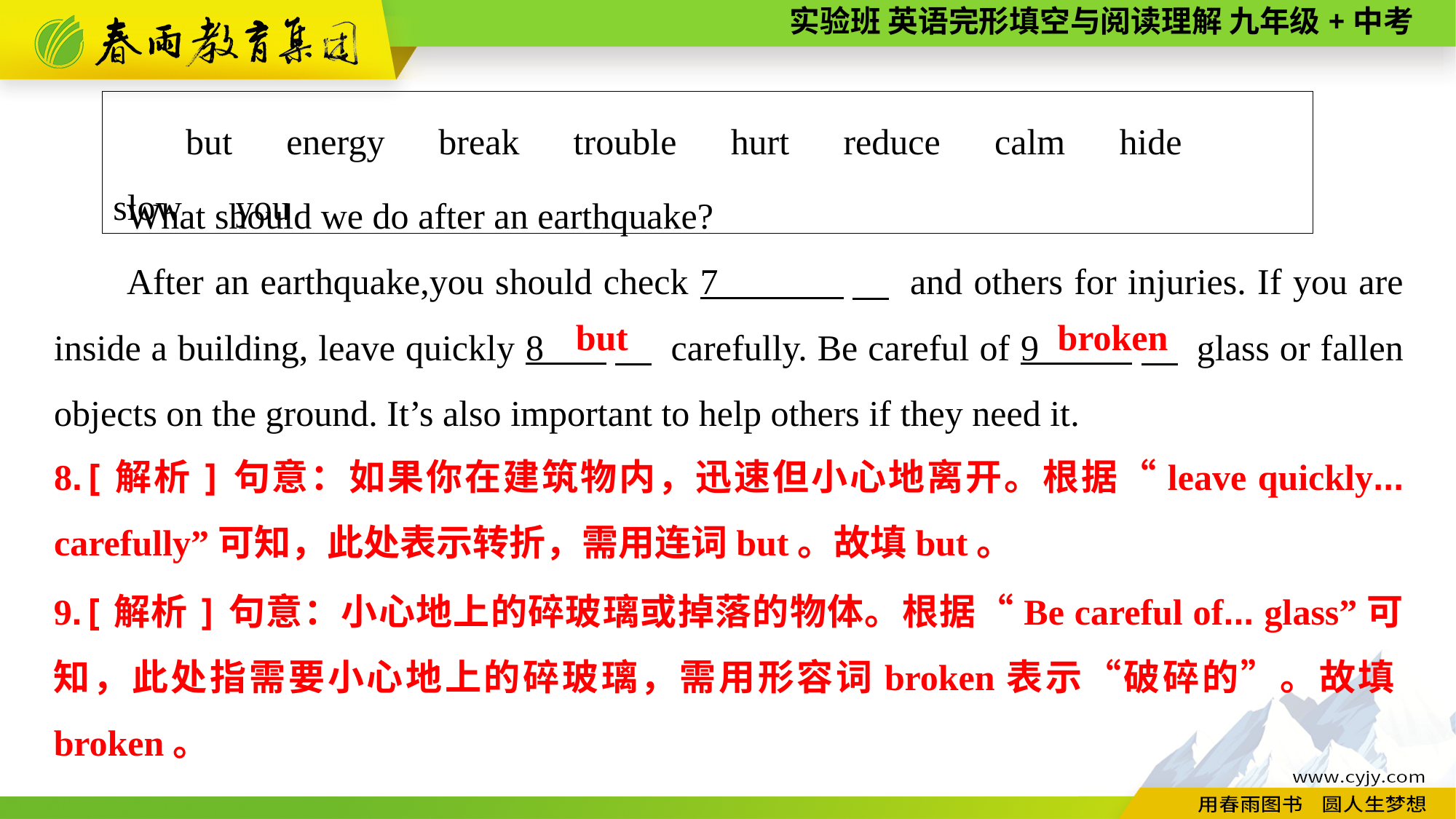

but　energy　break　trouble　hurt　reduce　calm　hide　slow　you
What should we do after an earthquake?
After an earthquake,you should check 7           　 and others for injuries. If you are inside a building, leave quickly 8      　 carefully. Be careful of 9         　 glass or fallen objects on the ground. It’s also important to help others if they need it.
broken
but
8.[解析]句意：如果你在建筑物内，迅速但小心地离开。根据“leave quickly... carefully”可知，此处表示转折，需用连词but。故填but。
9.[解析]句意：小心地上的碎玻璃或掉落的物体。根据“Be careful of... glass”可知，此处指需要小心地上的碎玻璃，需用形容词broken表示“破碎的”。故填broken。